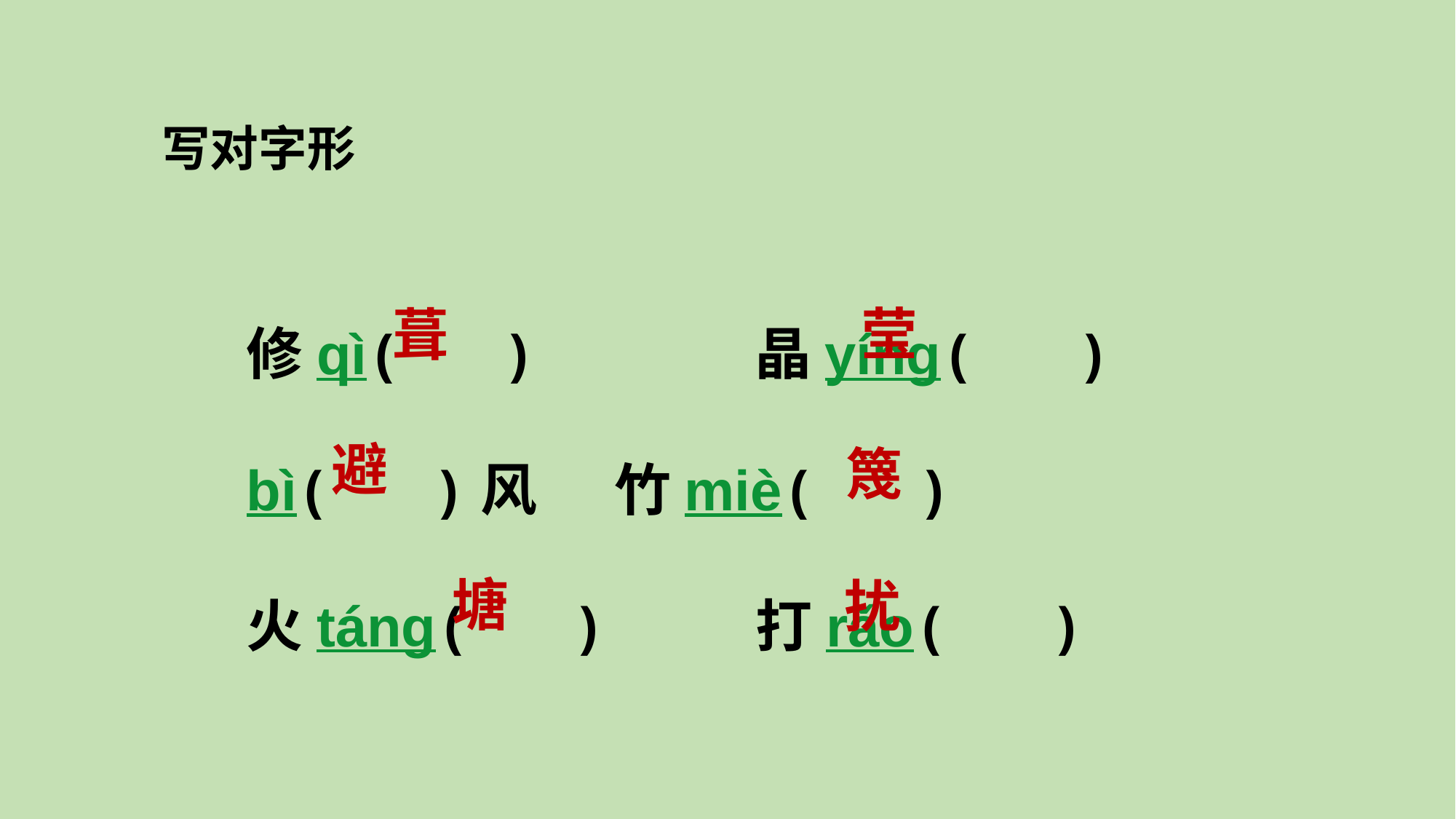

写对字形
修qì(   )      晶yíng(   )
bì(   )风      竹miè(   )
火táng(   )    打rǎo(   )
莹
葺
避
篾
塘
扰